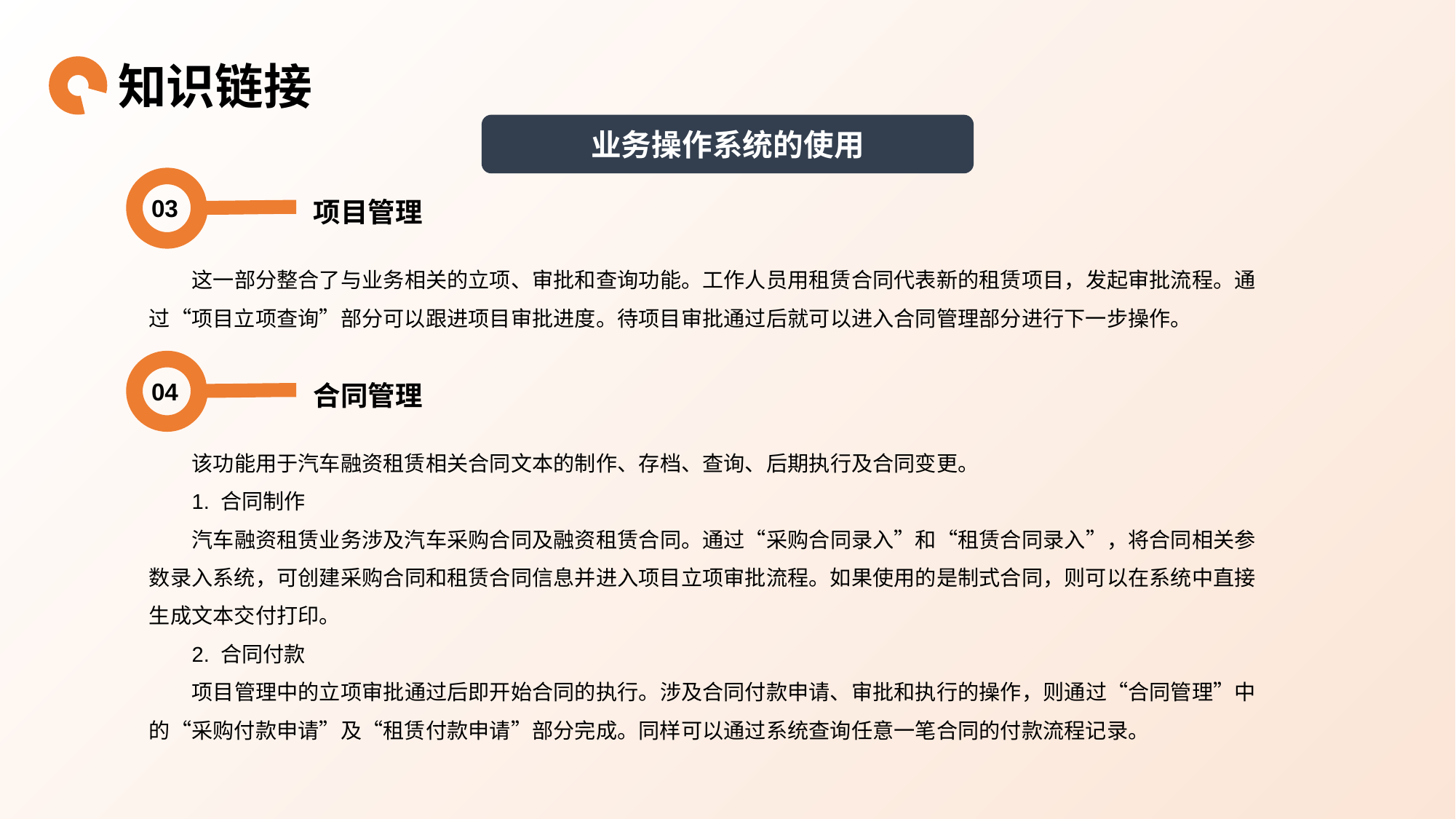

知识链接

业务操作系统的使用

03
项目管理
这一部分整合了与业务相关的立项、审批和查询功能。工作人员用租赁合同代表新的租赁项目，发起审批流程。通过“项目立项查询”部分可以跟进项目审批进度。待项目审批通过后就可以进入合同管理部分进行下一步操作。

04
合同管理
该功能用于汽车融资租赁相关合同文本的制作、存档、查询、后期执行及合同变更。
1. 合同制作
汽车融资租赁业务涉及汽车采购合同及融资租赁合同。通过“采购合同录入”和“租赁合同录入”，将合同相关参数录入系统，可创建采购合同和租赁合同信息并进入项目立项审批流程。如果使用的是制式合同，则可以在系统中直接生成文本交付打印。
2. 合同付款
项目管理中的立项审批通过后即开始合同的执行。涉及合同付款申请、审批和执行的操作，则通过“合同管理”中的“采购付款申请”及“租赁付款申请”部分完成。同样可以通过系统查询任意一笔合同的付款流程记录。